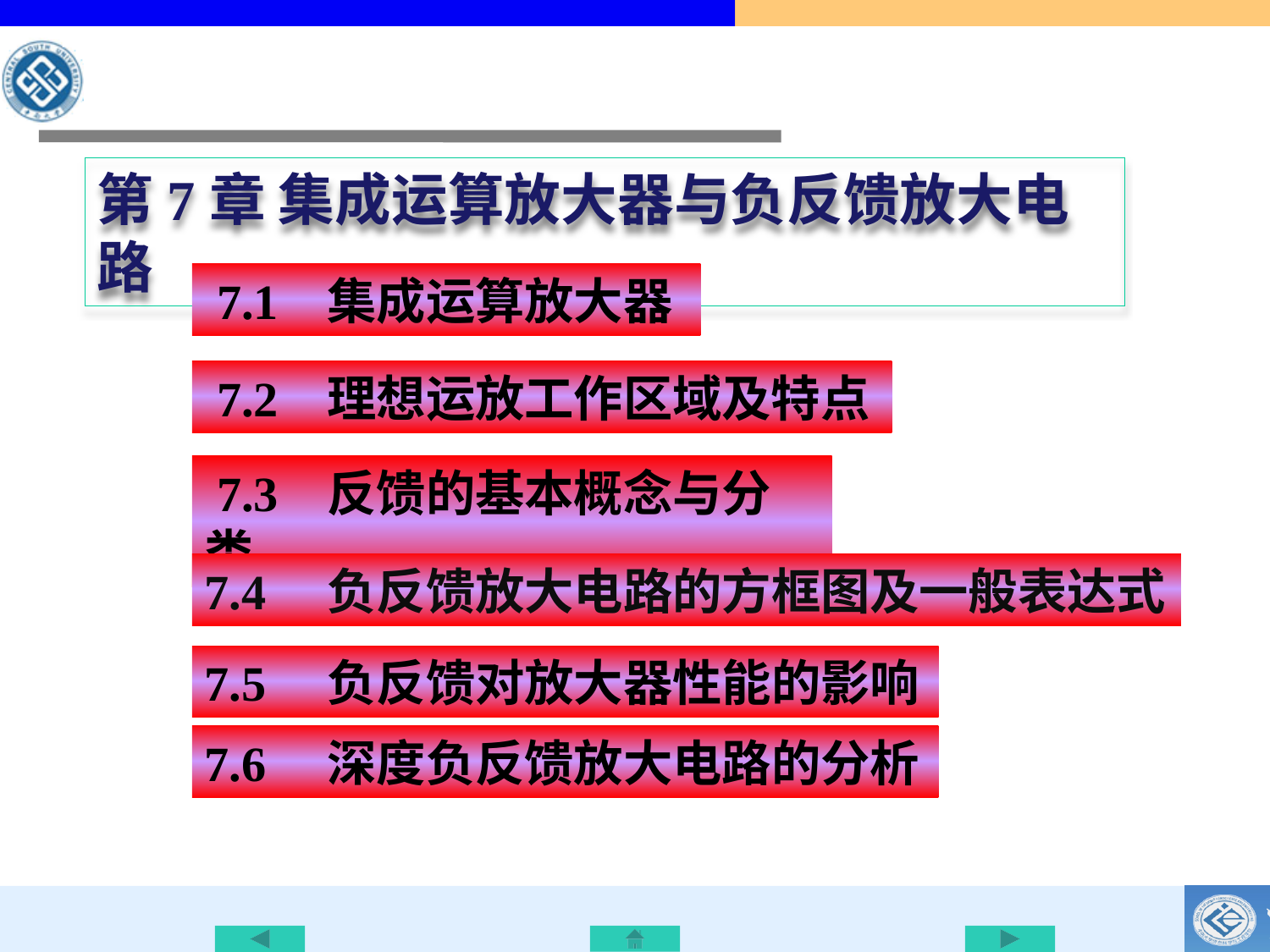

第7章 集成运算放大器与负反馈放大电路
 7.1   集成运算放大器
 7.2   理想运放工作区域及特点
 7.3   反馈的基本概念与分类
7.4　负反馈放大电路的方框图及一般表达式
7.5　负反馈对放大器性能的影响
7.6　深度负反馈放大电路的分析